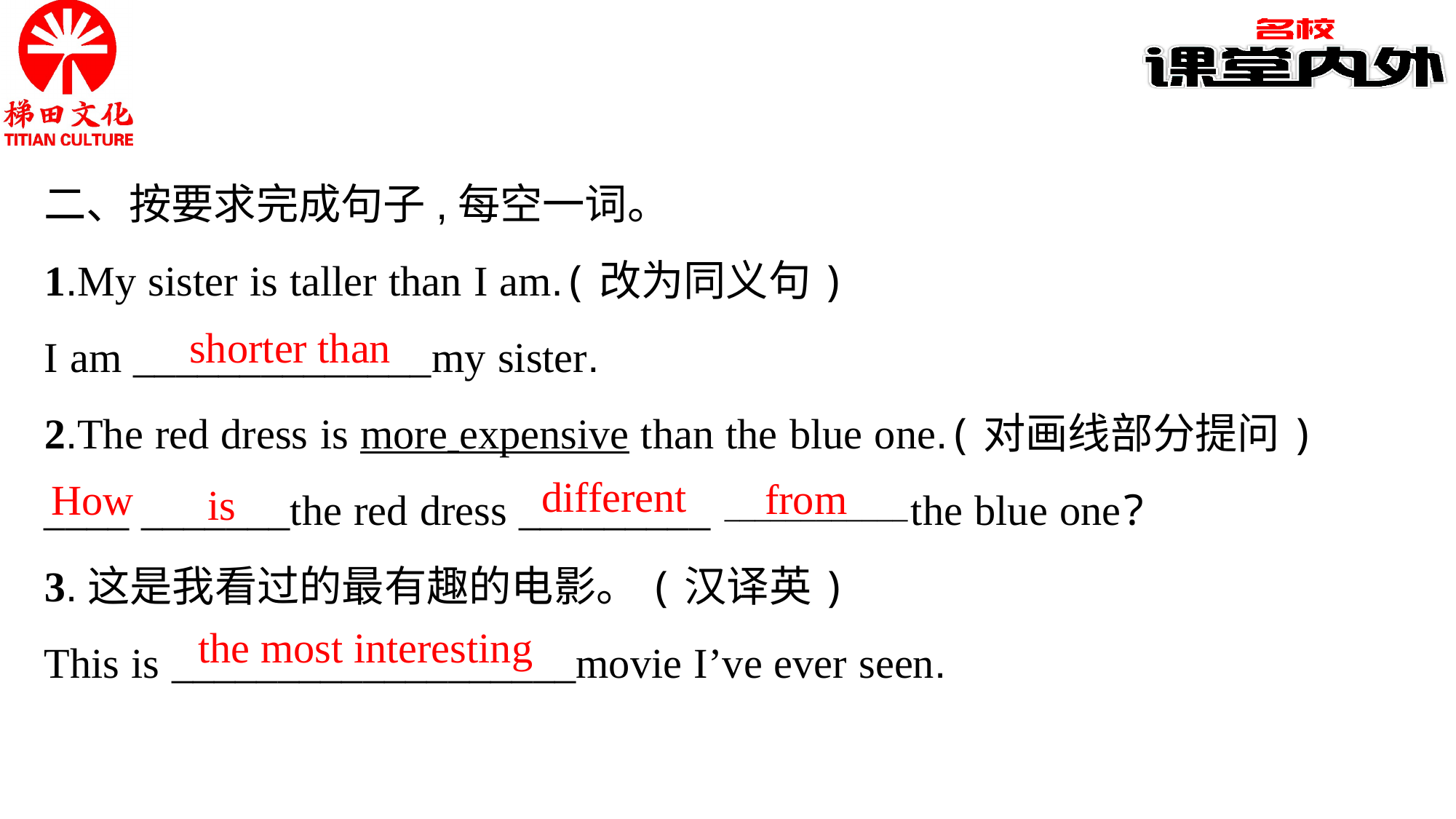

二、按要求完成句子,每空一词。
1.My sister is taller than I am.(改为同义句)
I am ______________my sister.
2.The red dress is more expensive than the blue one.(对画线部分提问)
____ _______the red dress _________                   the blue one?
3.这是我看过的最有趣的电影。(汉译英)
This is ___________________movie I’ve ever seen.
shorter than
different
from
How
is
____________
the most interesting